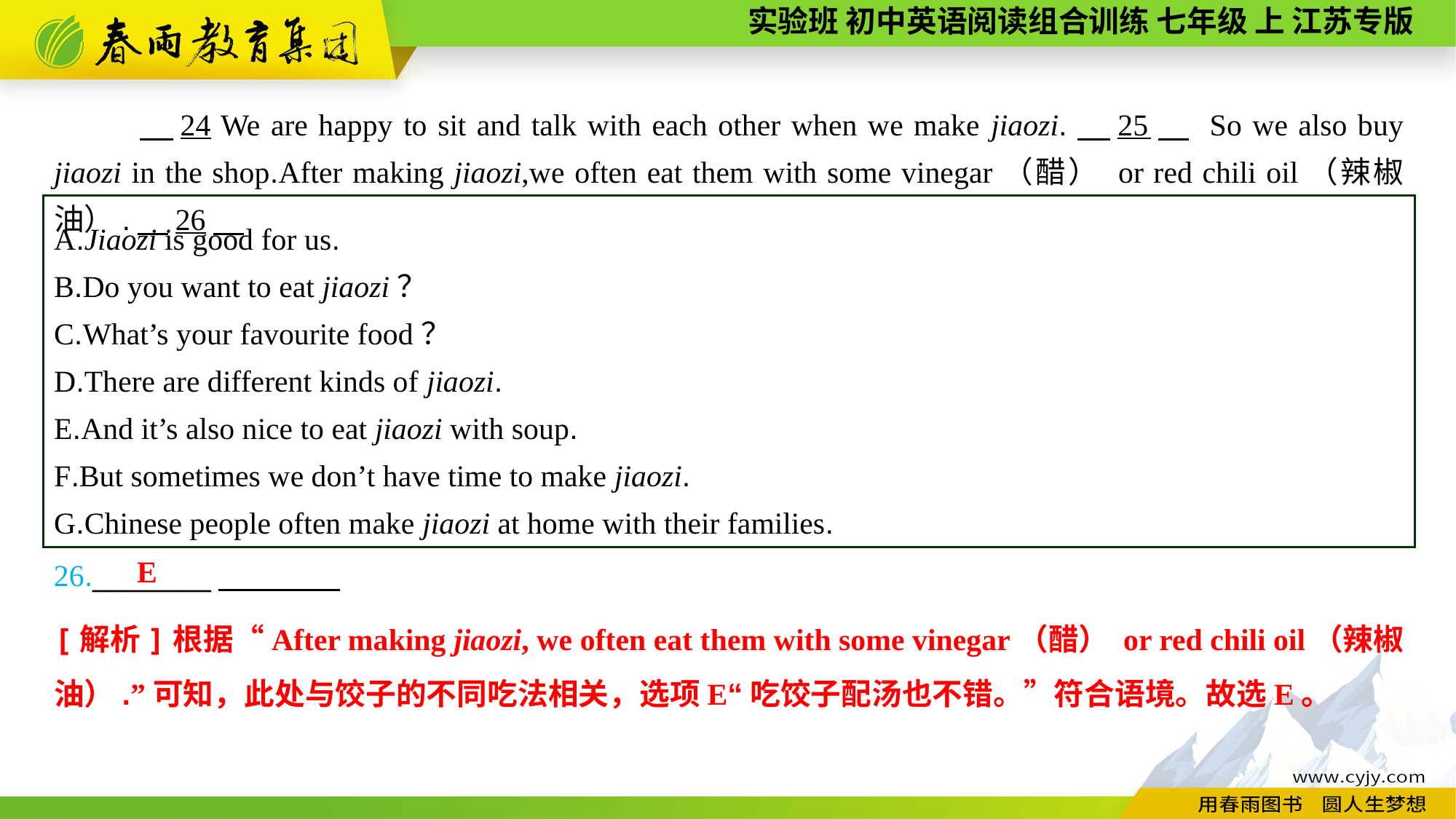

24 We are happy to sit and talk with each other when we make jiaozi.　25　 So we also buy jiaozi in the shop.After making jiaozi,we often eat them with some vinegar（醋） or red chili oil（辣椒油）.　26

A.Jiaozi is good for us.
B.Do you want to eat jiaozi？
C.What’s your favourite food？
D.There are different kinds of jiaozi.
E.And it’s also nice to eat jiaozi with soup.
F.But sometimes we don’t have time to make jiaozi.
G.Chinese people often make jiaozi at home with their families.
E
26._______
[解析]根据“After making jiaozi, we often eat them with some vinegar（醋） or red chili oil（辣椒油）.”可知，此处与饺子的不同吃法相关，选项E“吃饺子配汤也不错。”符合语境。故选E。